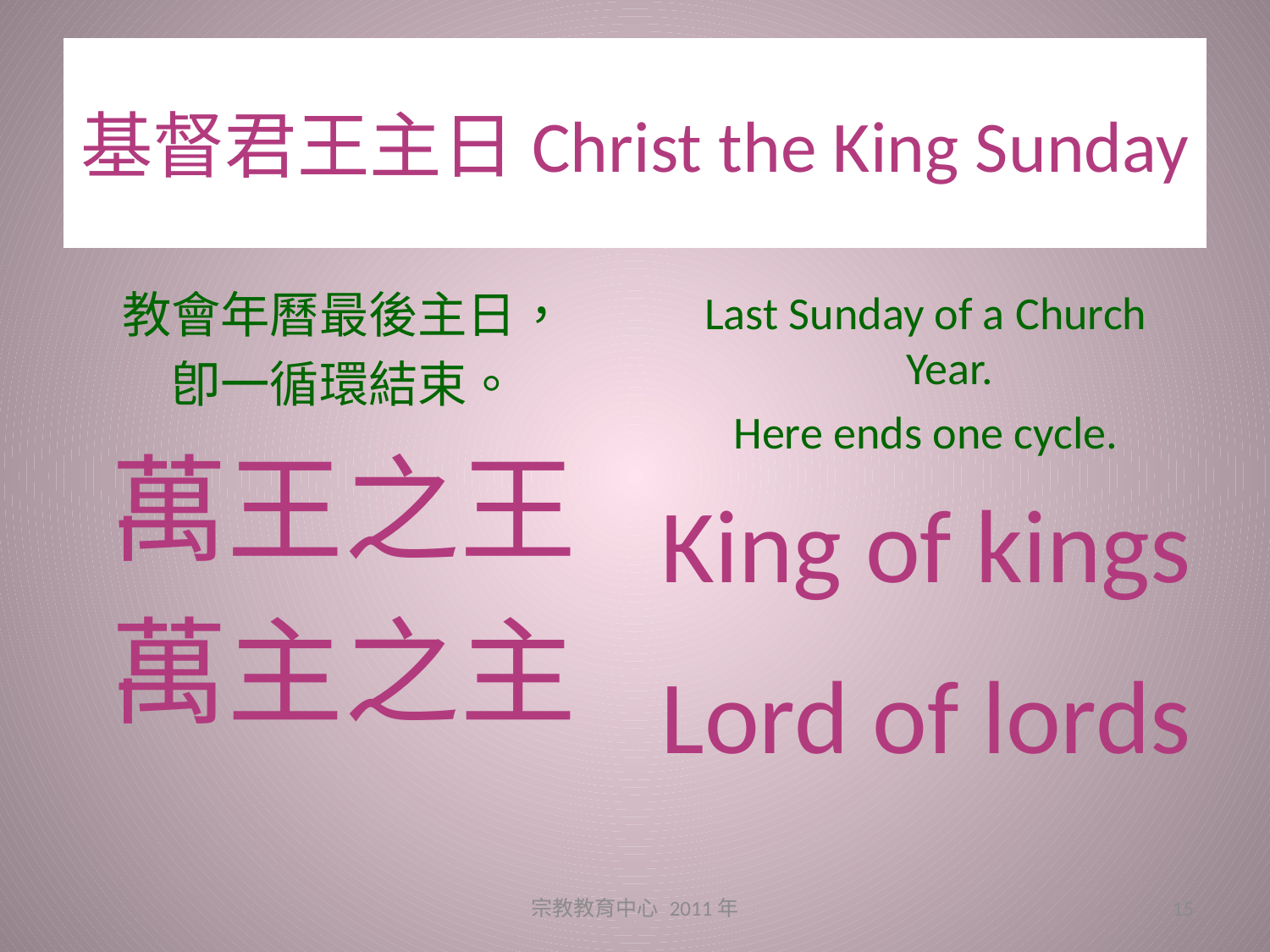

# 基督君王主日Christ the King Sunday
教會年曆最後主日，
卽一循環結束。
萬王之王
萬主之主

Last Sunday of a Church Year.
Here ends one cycle.
King of kings

Lord of lords

宗教教育中心 2011年
15